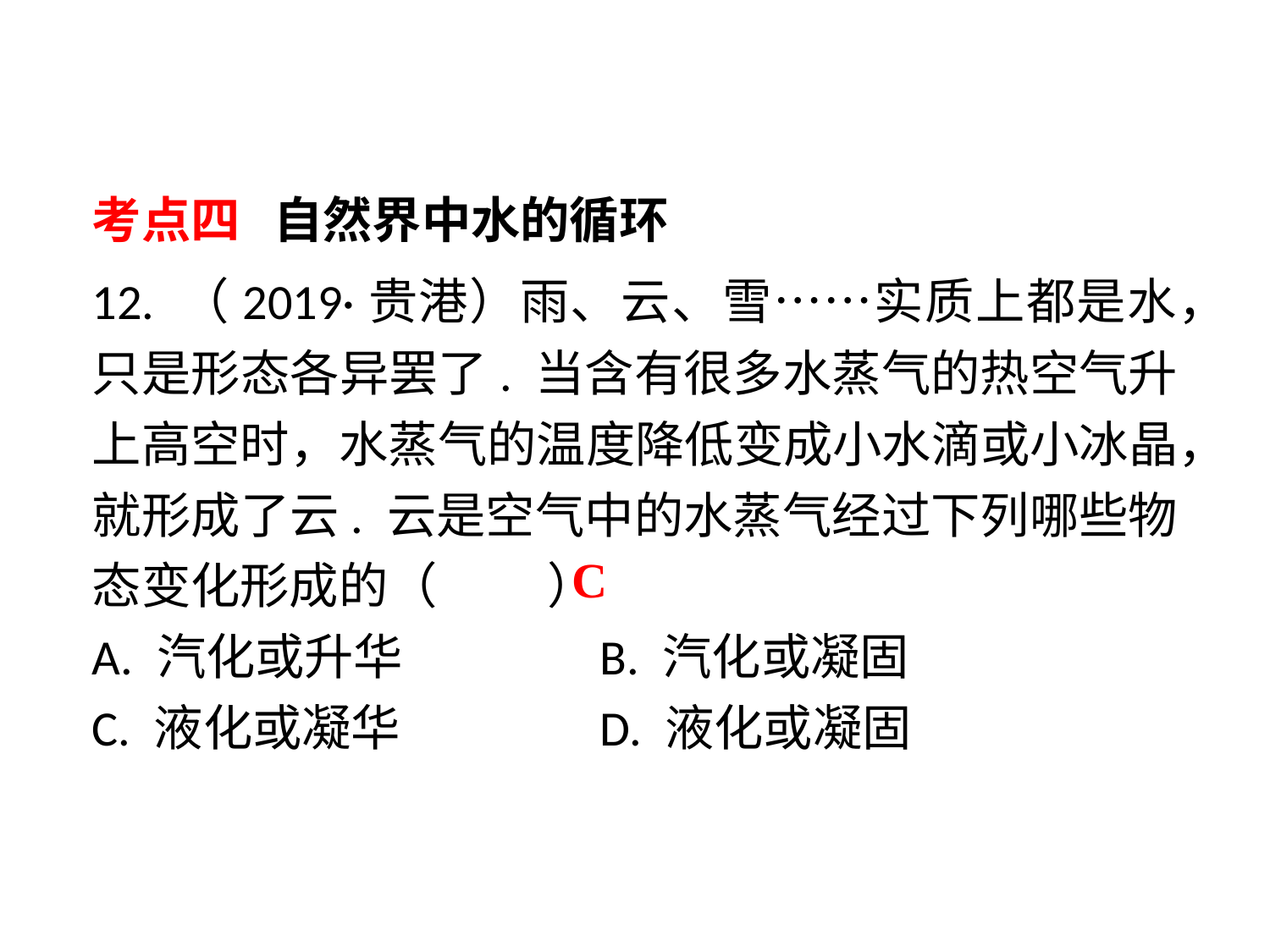

考点四   自然界中水的循环
12. （2019·贵港）雨、云、雪……实质上都是水，只是形态各异罢了. 当含有很多水蒸气的热空气升上高空时，水蒸气的温度降低变成小水滴或小冰晶，就形成了云. 云是空气中的水蒸气经过下列哪些物态变化形成的（　 　）
A. 汽化或升华    		B. 汽化或凝固
C. 液化或凝华    		D. 液化或凝固
C